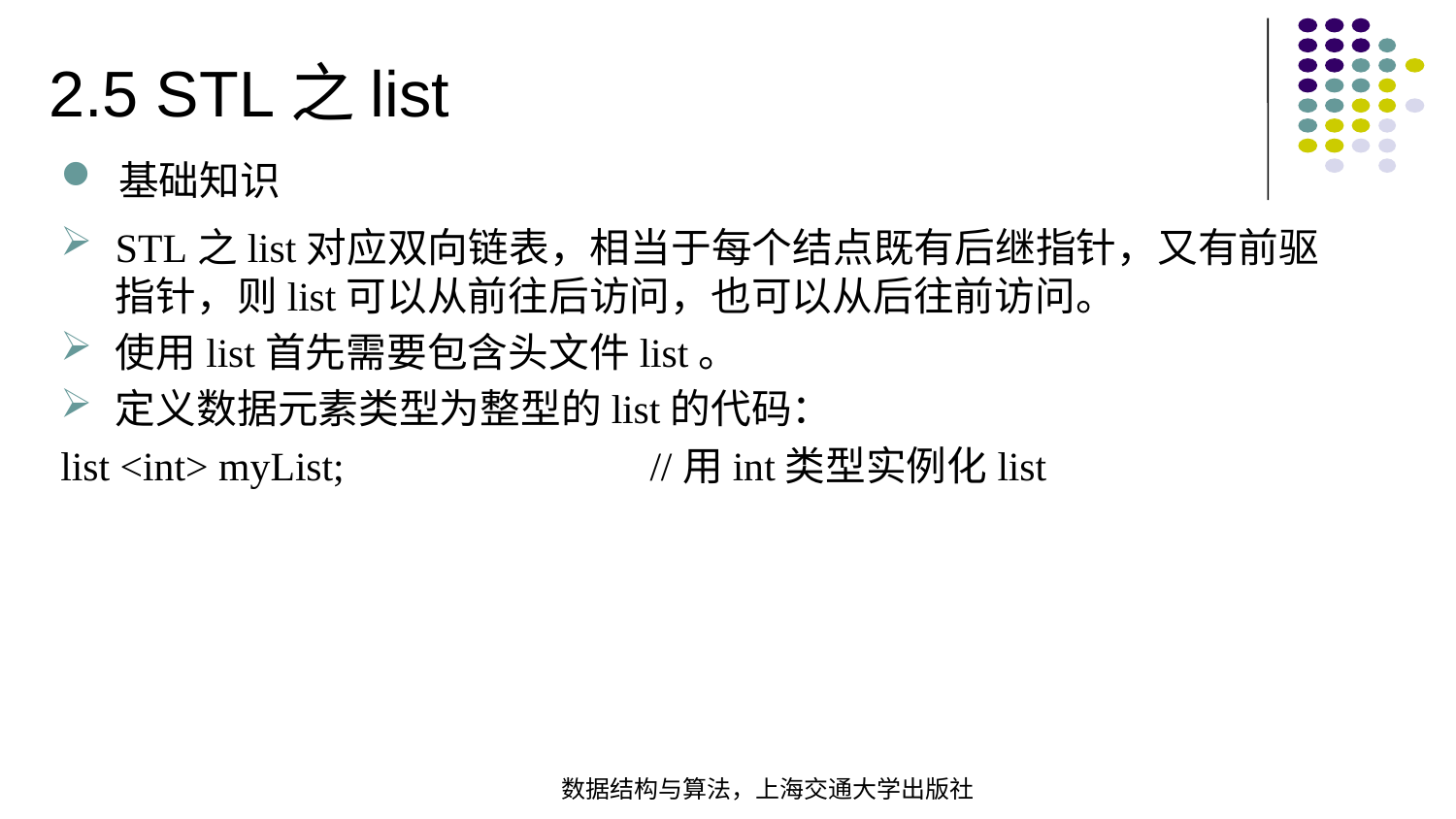

2.5 STL之list
基础知识
STL之list对应双向链表，相当于每个结点既有后继指针，又有前驱指针，则list可以从前往后访问，也可以从后往前访问。
使用list首先需要包含头文件list。
定义数据元素类型为整型的list的代码：
list <int> myList;                              //用int类型实例化list